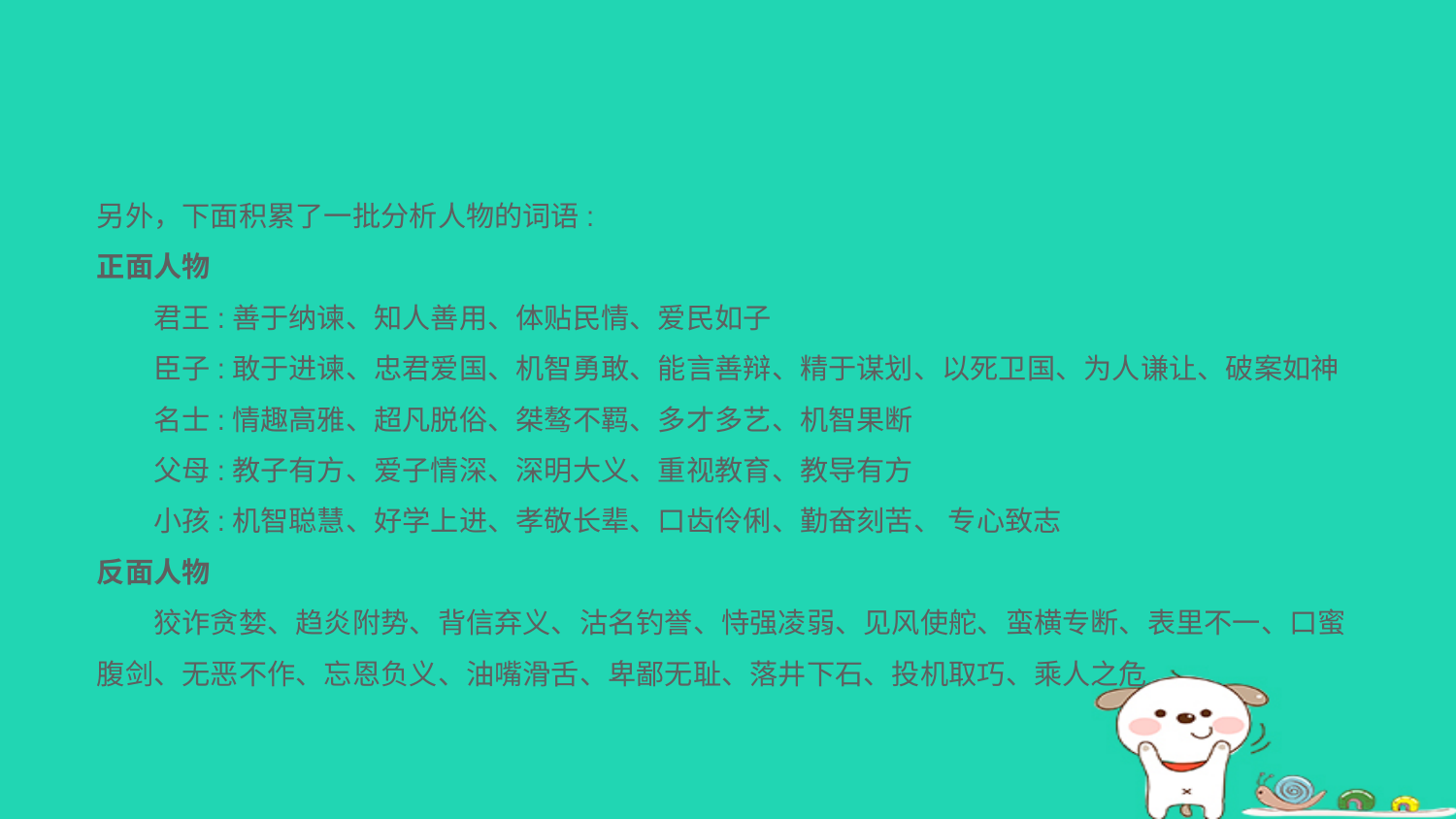

另外，下面积累了一批分析人物的词语:
正面人物
　　君王:善于纳谏、知人善用、体贴民情、爱民如子
　　臣子:敢于进谏、忠君爱国、机智勇敢、能言善辩、精于谋划、以死卫国、为人谦让、破案如神
　　名士:情趣高雅、超凡脱俗、桀骜不羁、多才多艺、机智果断
　　父母:教子有方、爱子情深、深明大义、重视教育、教导有方
　　小孩:机智聪慧、好学上进、孝敬长辈、口齿伶俐、勤奋刻苦、 专心致志
反面人物
　　狡诈贪婪、趋炎附势、背信弃义、沽名钓誉、恃强凌弱、见风使舵、蛮横专断、表里不一、口蜜腹剑、无恶不作、忘恩负义、油嘴滑舌、卑鄙无耻、落井下石、投机取巧、乘人之危